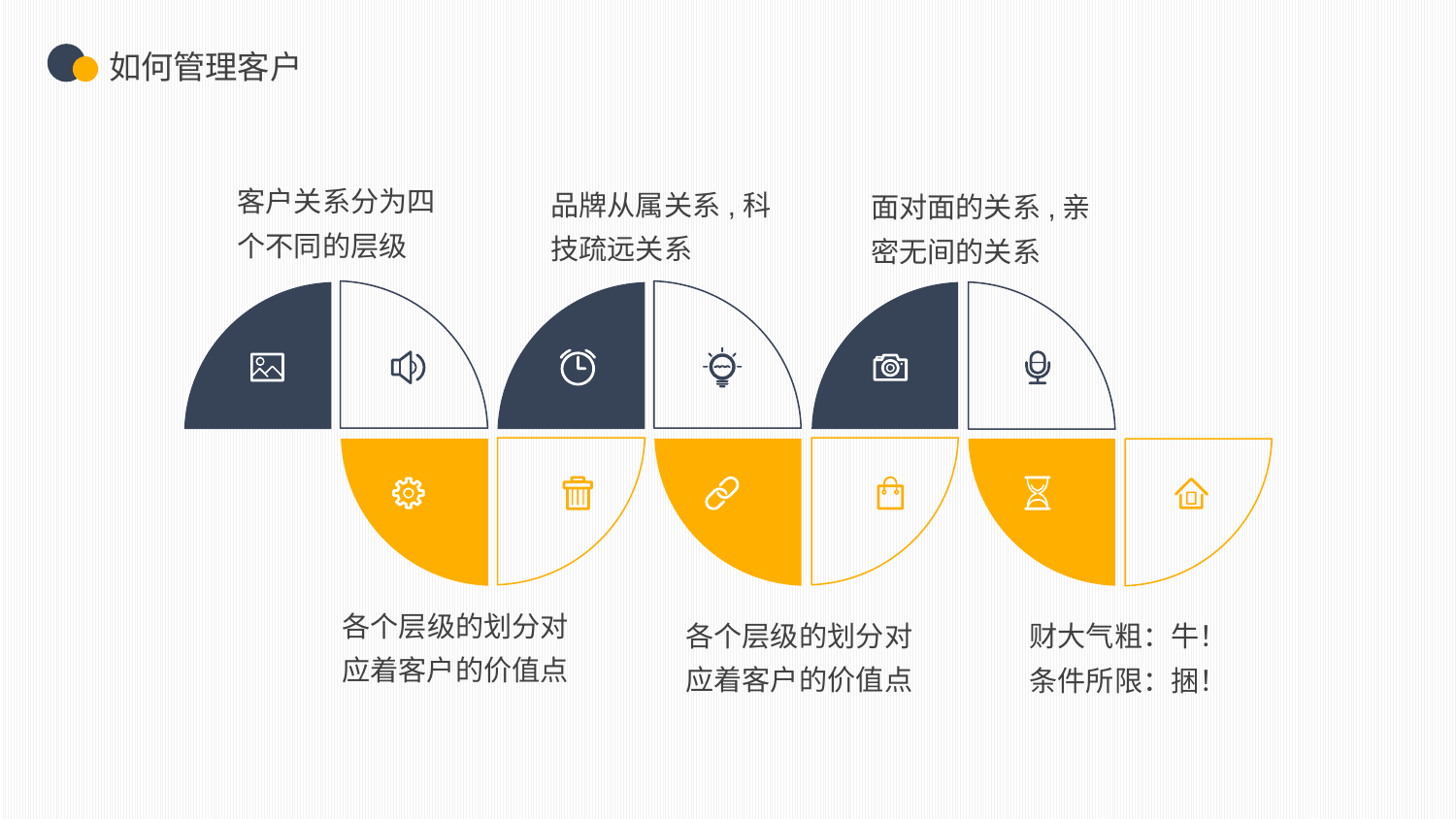

客户关系分为四个不同的层级
品牌从属关系,科技疏远关系
面对面的关系,亲密无间的关系

各个层级的划分对应着客户的价值点
各个层级的划分对应着客户的价值点
财大气粗：牛！
条件所限：捆！